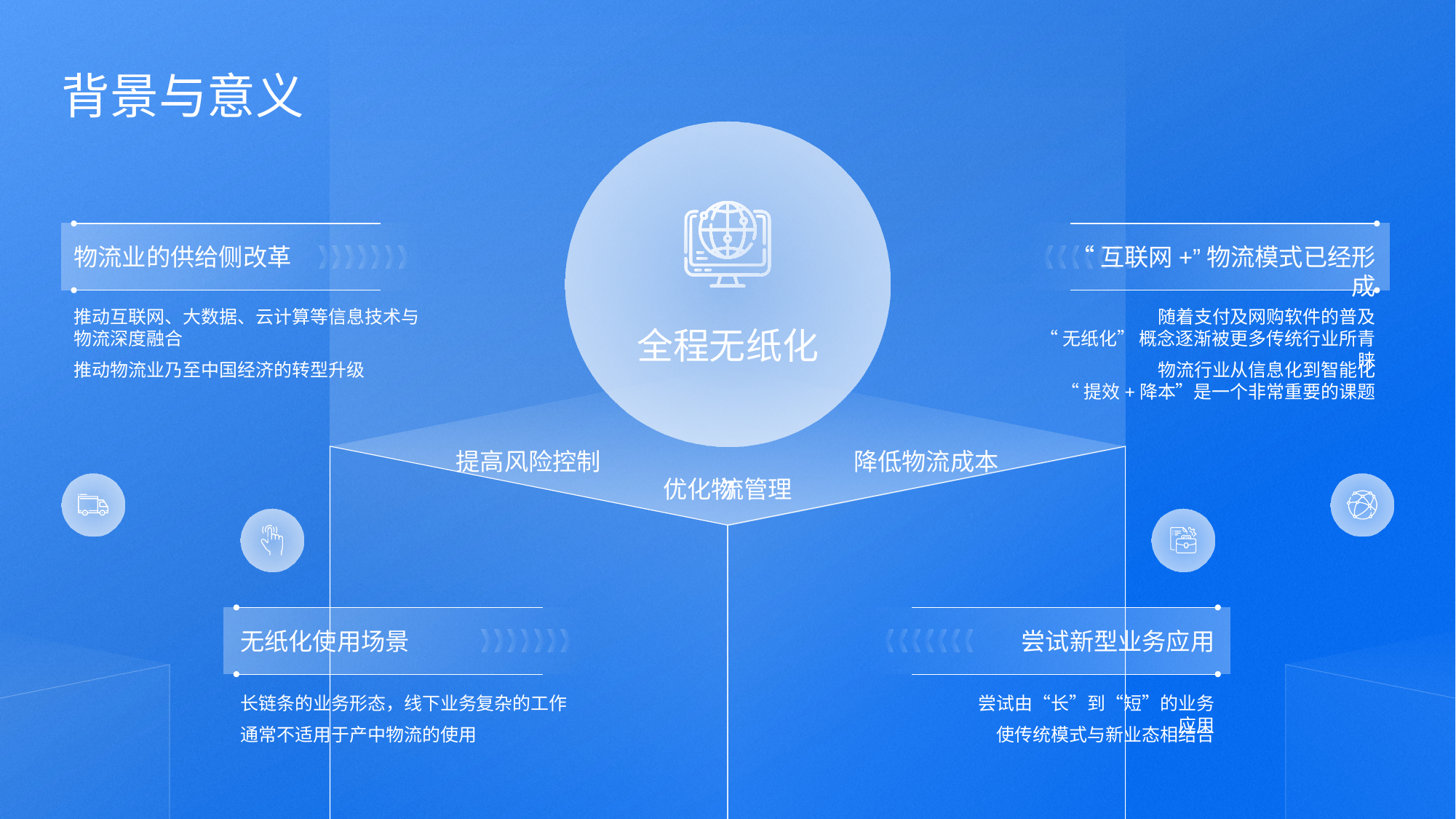

背景与意义

物流业的供给侧改革
“互联网+”物流模式已经形成

推动互联网、大数据、云计算等信息技术与物流深度融合
随着支付及网购软件的普及
“无纸化” 概念逐渐被更多传统行业所青睐
全程无纸化
推动物流业乃至中国经济的转型升级
物流行业从信息化到智能化
“提效+降本”是一个非常重要的课题

提高风险控制
降低物流成本

优化物
流管理

无纸化使用场景
尝试新型业务应用
长链条的业务形态，线下业务复杂的工作
尝试由“长”到“短”的业务应用
通常不适用于产中物流的使用
使传统模式与新业态相结合